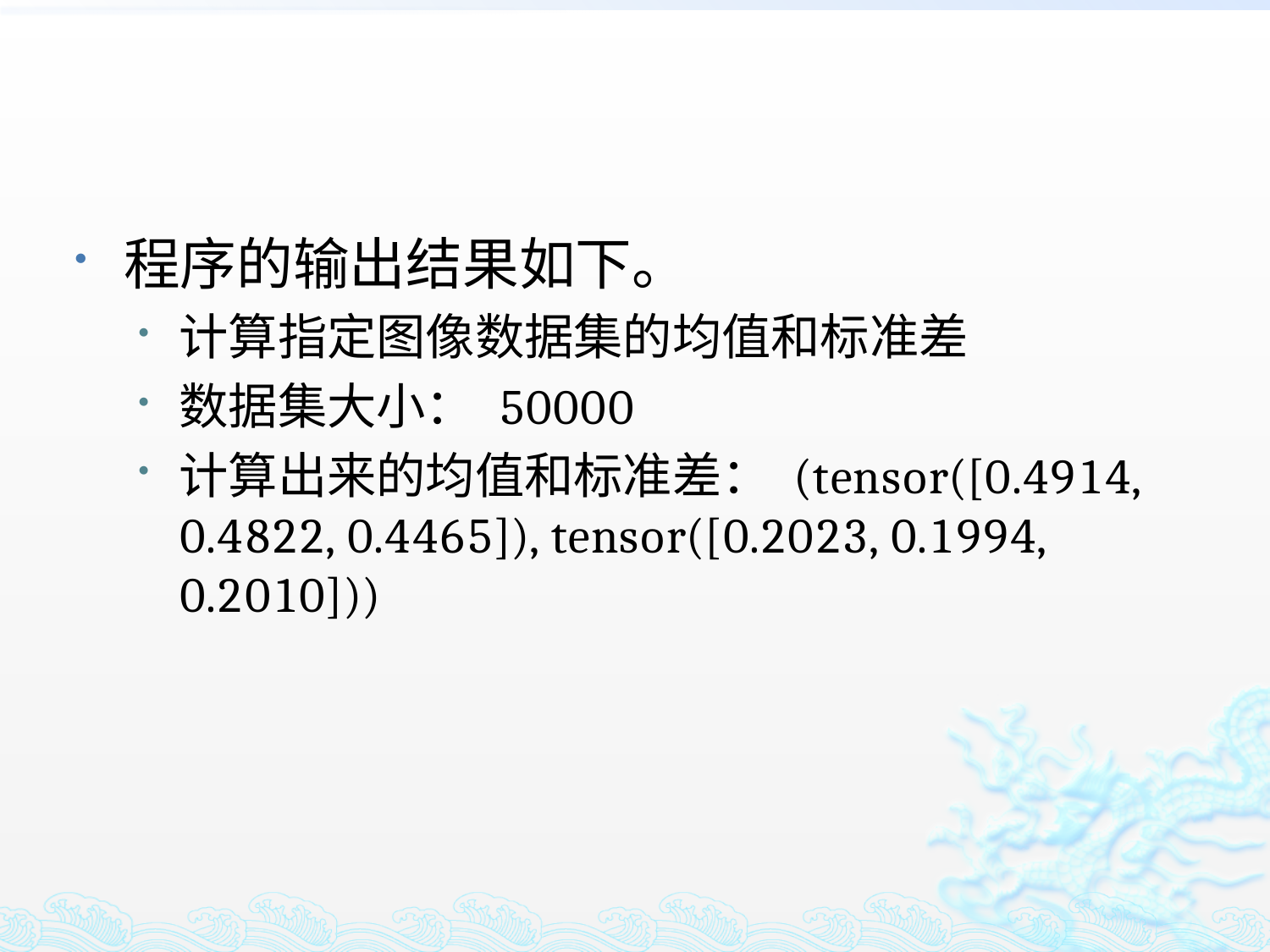

程序的输出结果如下。
计算指定图像数据集的均值和标准差
数据集大小： 50000
计算出来的均值和标准差： (tensor([0.4914, 0.4822, 0.4465]), tensor([0.2023, 0.1994, 0.2010]))